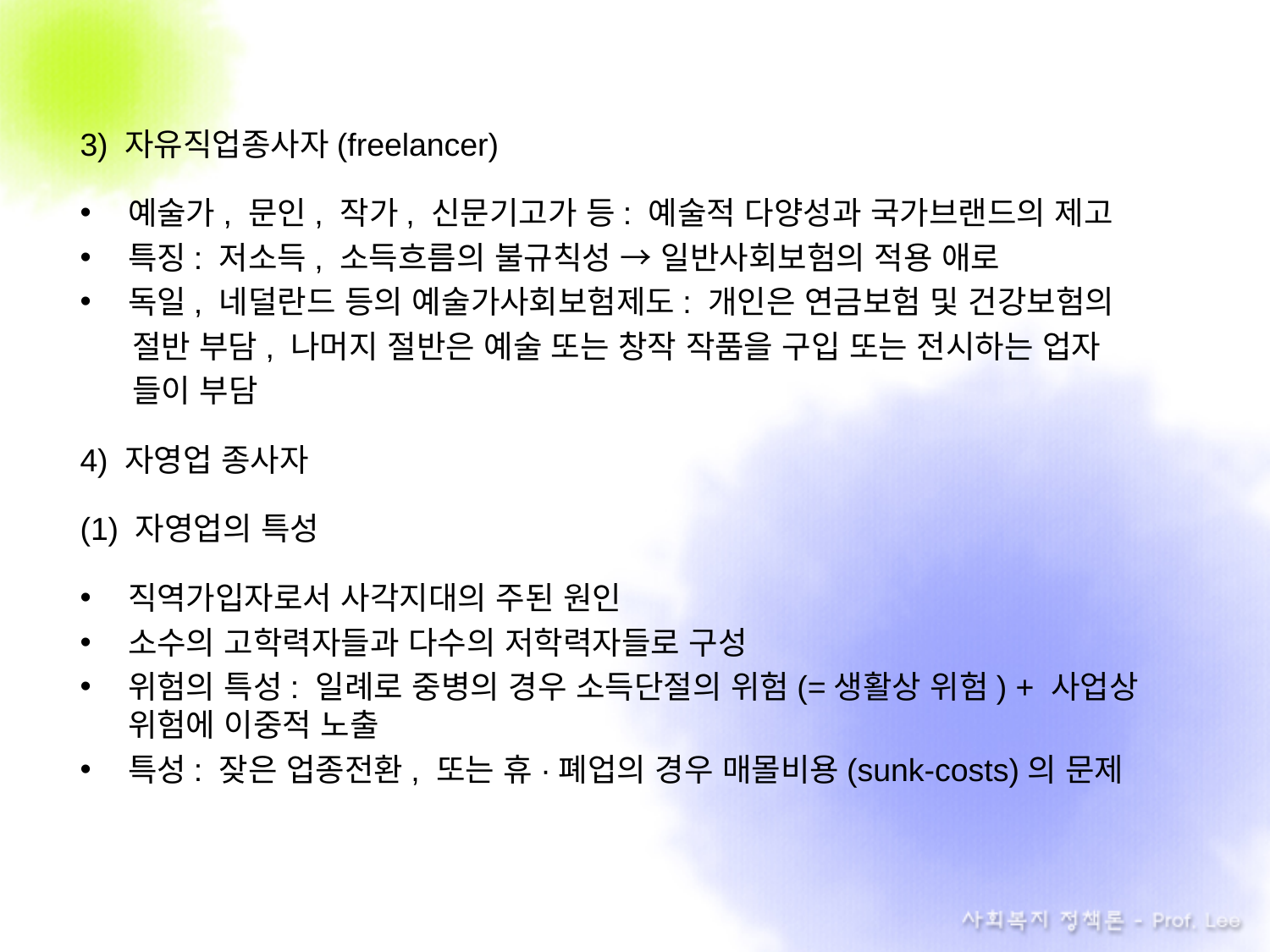

3) 자유직업종사자(freelancer)

예술가, 문인, 작가, 신문기고가 등: 예술적 다양성과 국가브랜드의 제고
특징: 저소득, 소득흐름의 불규칙성 → 일반사회보험의 적용 애로
독일, 네덜란드 등의 예술가사회보험제도: 개인은 연금보험 및 건강보험의
   . 절반 부담, 나머지 절반은 예술 또는 창작 작품을 구입 또는 전시하는 업자
   . 들이 부담

4) 자영업 종사자

(1) 자영업의 특성

직역가입자로서 사각지대의 주된 원인
소수의 고학력자들과 다수의 저학력자들로 구성
위험의 특성: 일례로 중병의 경우 소득단절의 위험(=생활상 위험) + 사업상 위험에 이중적 노출
특성: 잦은 업종전환, 또는 휴·폐업의 경우 매몰비용(sunk-costs)의 문제